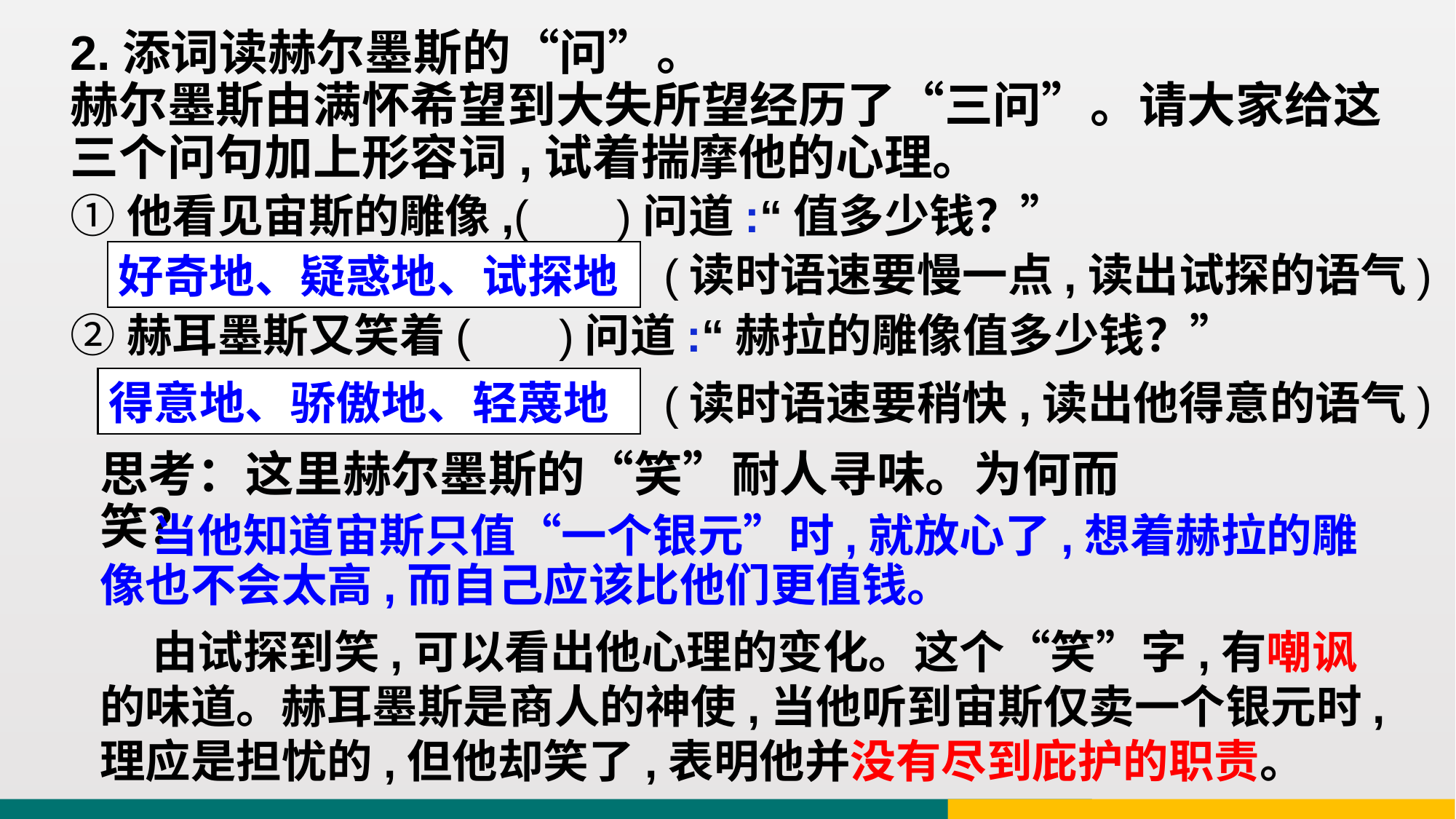

2.添词读赫尔墨斯的“问”。
赫尔墨斯由满怀希望到大失所望经历了“三问”。请大家给这三个问句加上形容词,试着揣摩他的心理。
①他看见宙斯的雕像,(       )问道:“值多少钱？”

②赫耳墨斯又笑着(       )问道:“赫拉的雕像值多少钱？”

(读时语速要慢一点,读出试探的语气)
好奇地、疑惑地、试探地
得意地、骄傲地、轻蔑地
(读时语速要稍快,读出他得意的语气)
思考：这里赫尔墨斯的“笑”耐人寻味。为何而笑？
    当他知道宙斯只值“一个银元”时,就放心了,想着赫拉的雕像也不会太高,而自己应该比他们更值钱。
    由试探到笑,可以看出他心理的变化。这个“笑”字,有嘲讽的味道。赫耳墨斯是商人的神使,当他听到宙斯仅卖一个银元时,理应是担忧的,但他却笑了,表明他并没有尽到庇护的职责。